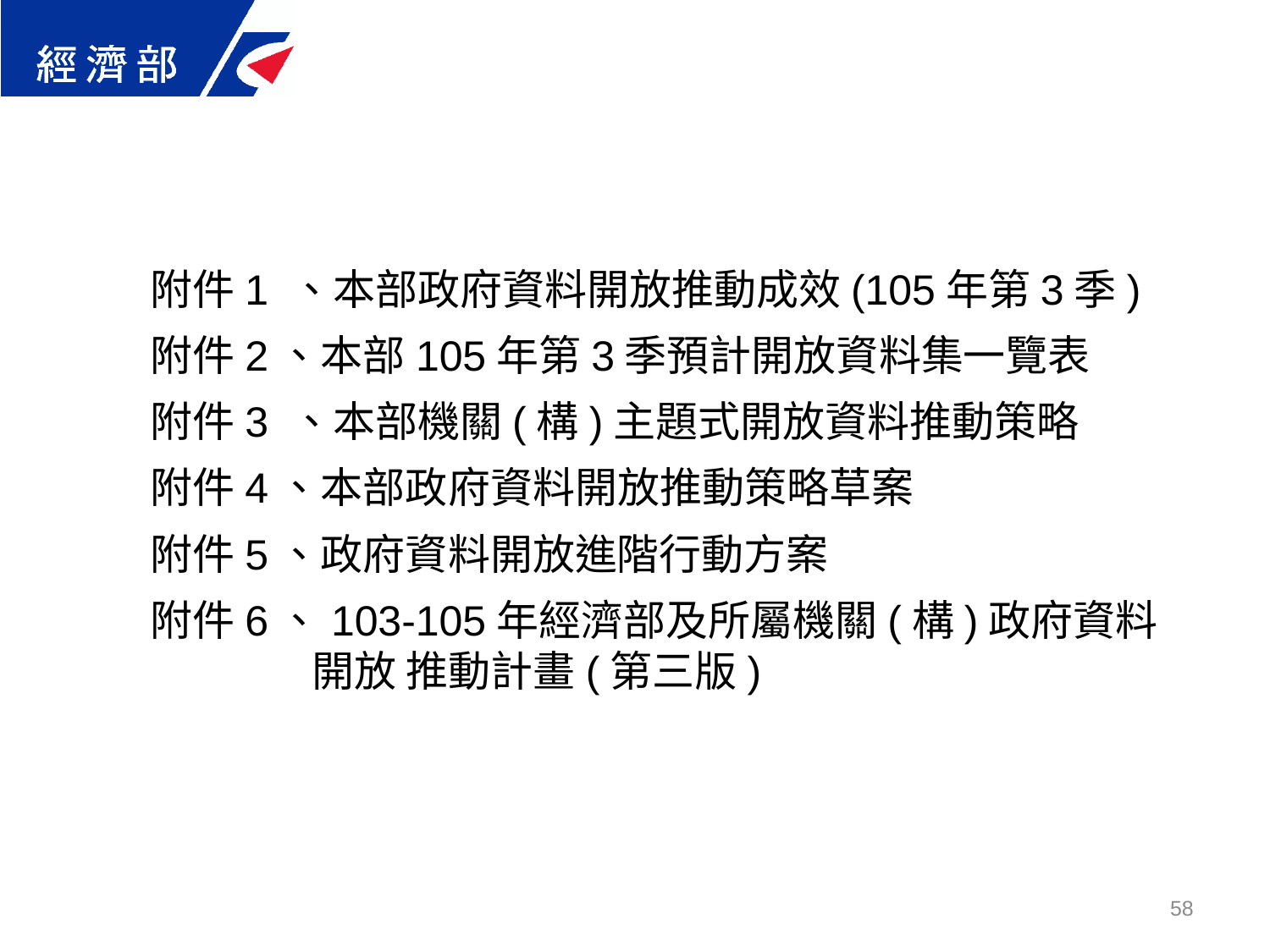

附件1 、本部政府資料開放推動成效(105年第3季)
附件2、本部105年第3季預計開放資料集一覽表
附件3 、本部機關(構)主題式開放資料推動策略
附件4、本部政府資料開放推動策略草案
附件5、政府資料開放進階行動方案
附件6、103-105年經濟部及所屬機關(構)政府資料開放 推動計畫(第三版)

58